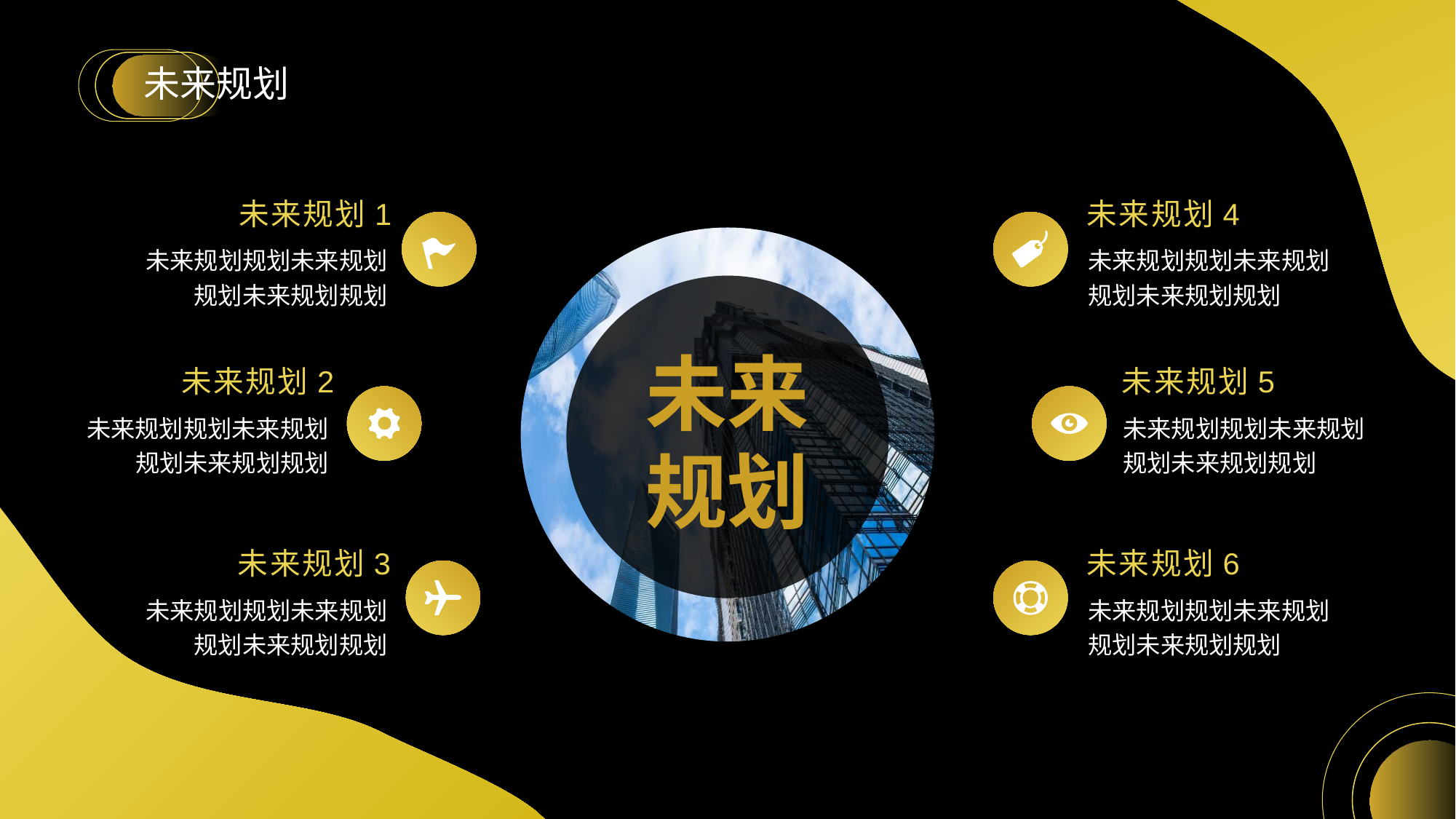

# 未来规划

未来规划1
未来规划4

未来规划规划未来规划规划未来规划规划
未来规划规划未来规划规划未来规划规划

未来
规划
未来规划2
未来规划5

未来规划规划未来规划规划未来规划规划
未来规划规划未来规划规划未来规划规划

未来规划3
未来规划6

未来规划规划未来规划规划未来规划规划
未来规划规划未来规划规划未来规划规划